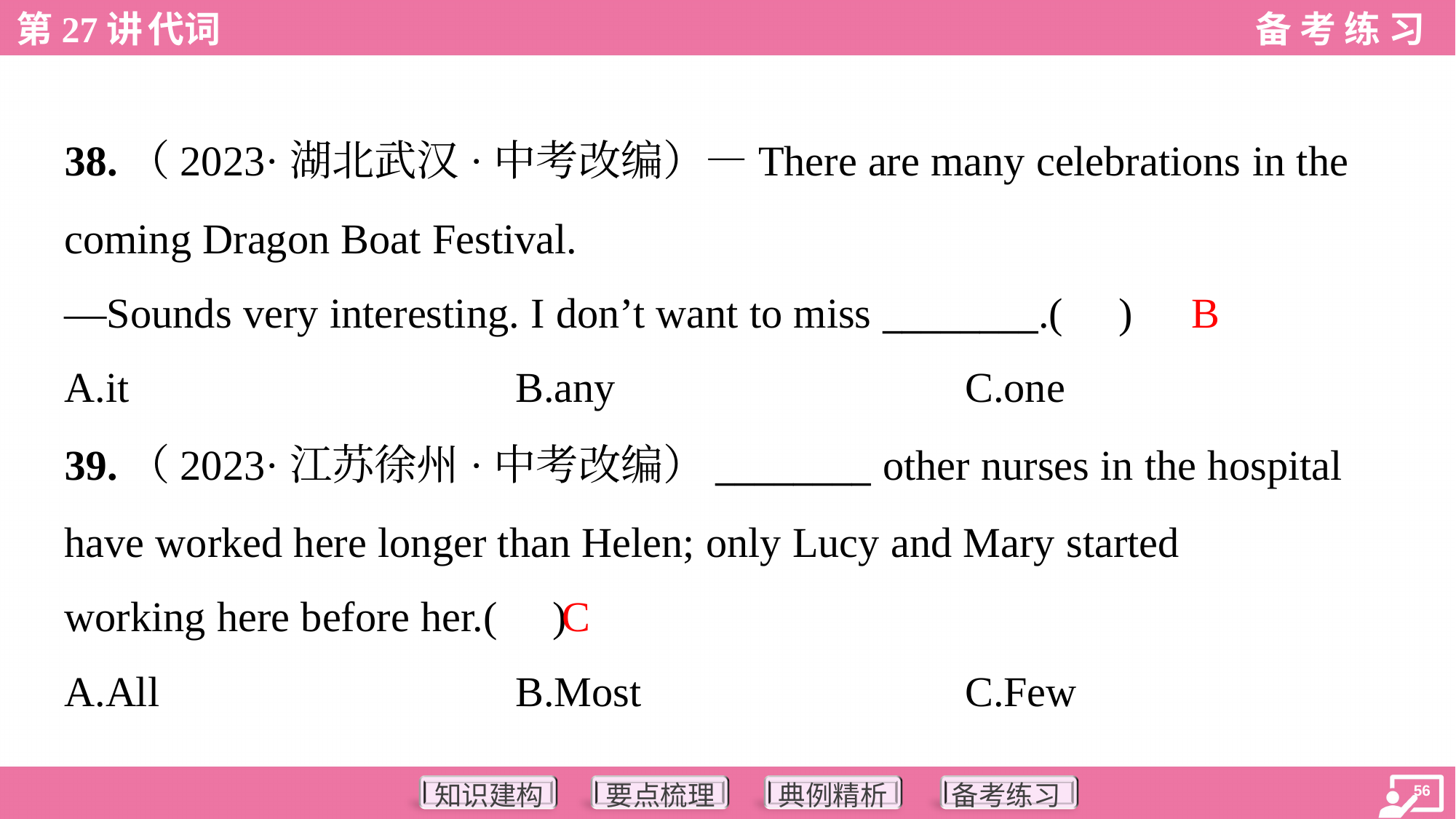

38.（2023·湖北武汉·中考改编）—There are many celebrations in the
coming Dragon Boat Festival.
—Sounds very interesting. I don’t want to miss ________.(     )
B
A.it	B.any	C.one
39.（2023·江苏徐州·中考改编）________ other nurses in the hospital
have worked here longer than Helen; only Lucy and Mary started
working here before her.(     )
C
A.All	B.Most	C.Few